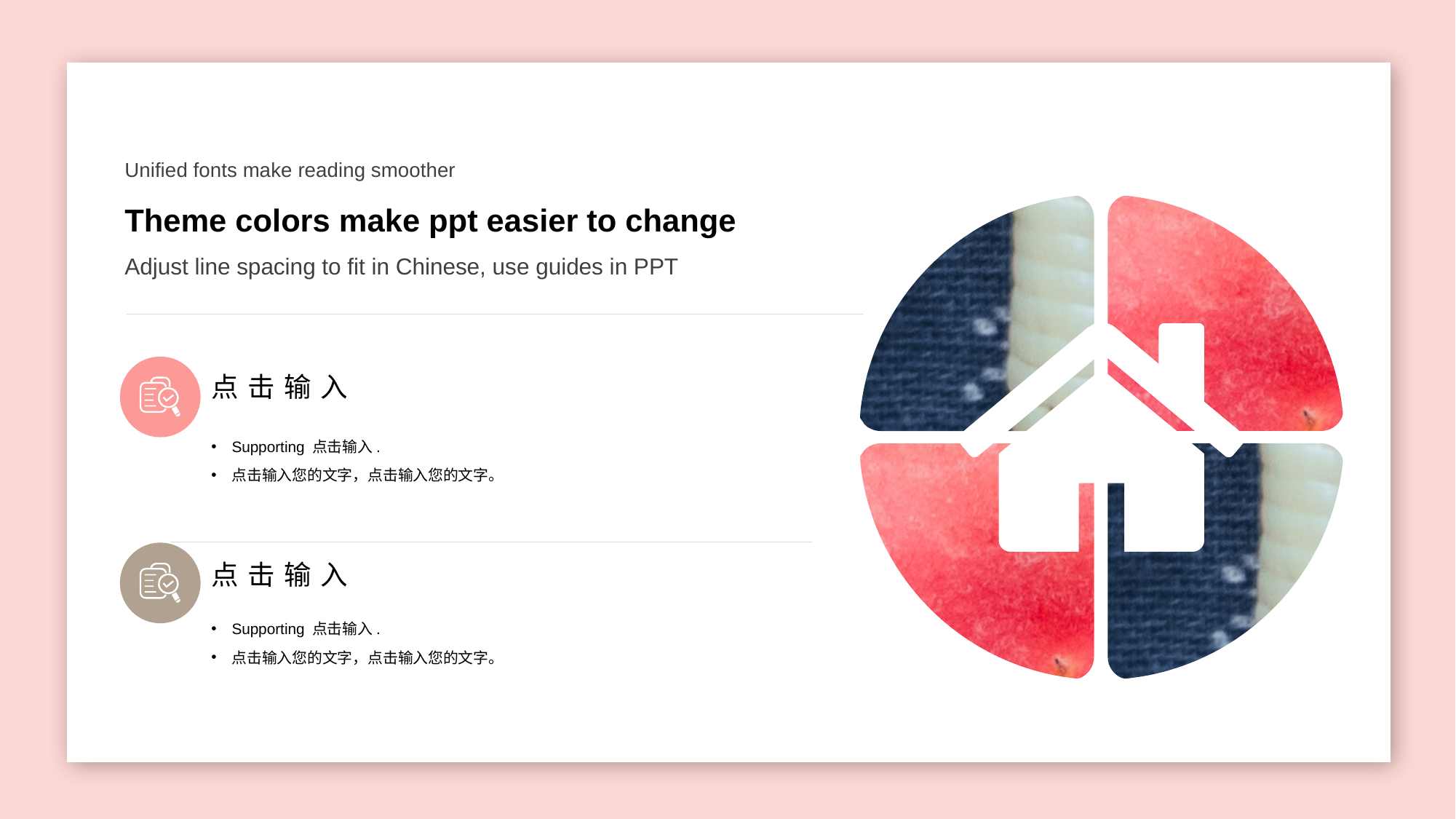

Unified fonts make reading smoother
Theme colors make ppt easier to change
Adjust line spacing to fit in Chinese, use guides in PPT

点击输入
Supporting 点击输入.
点击输入您的文字，点击输入您的文字。
点击输入
Supporting 点击输入.
点击输入您的文字，点击输入您的文字。